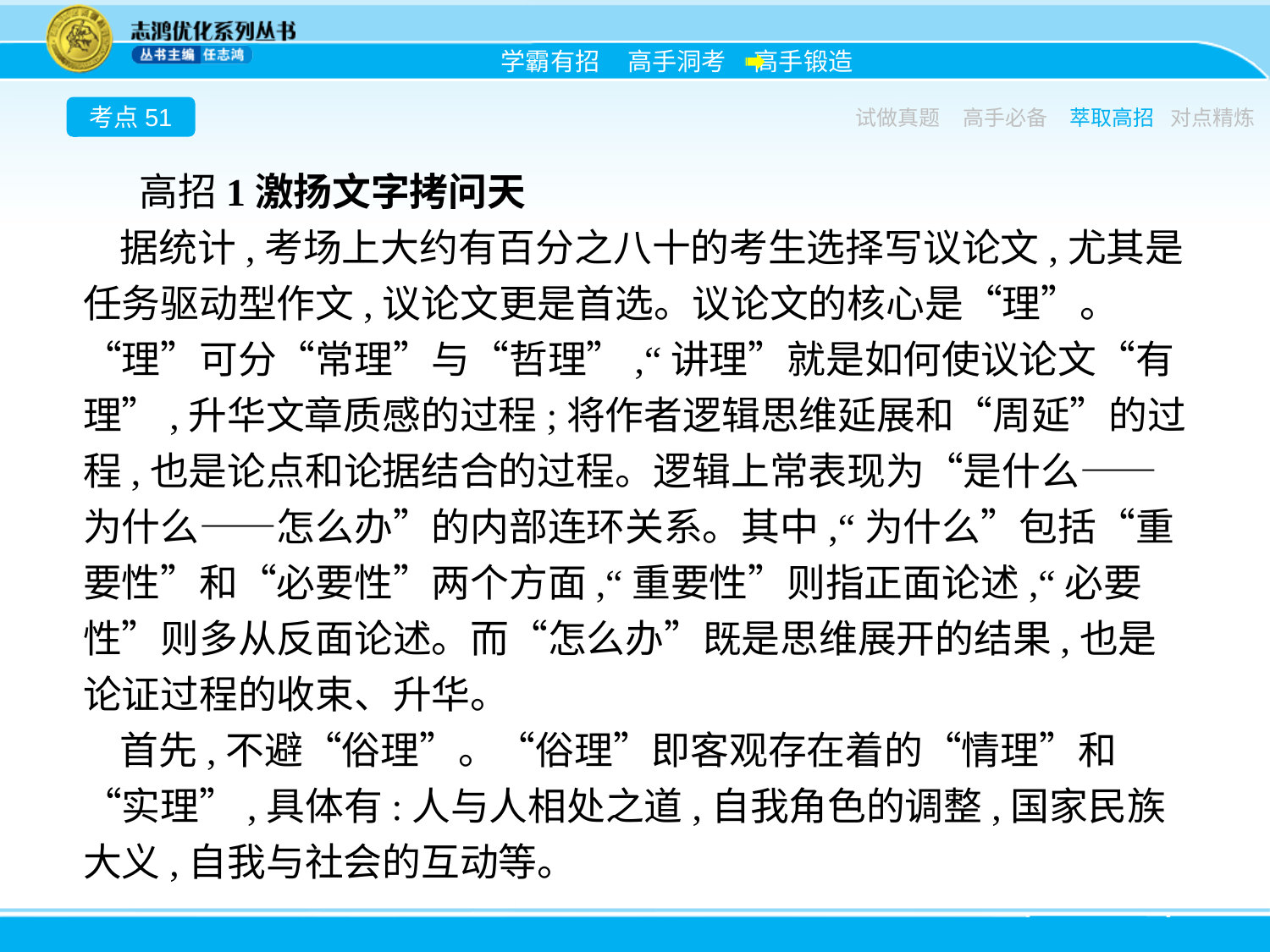

考点51
试做真题
高手必备
萃取高招
对点精炼
高招1激扬文字拷问天
据统计,考场上大约有百分之八十的考生选择写议论文,尤其是任务驱动型作文,议论文更是首选。议论文的核心是“理”。“理”可分“常理”与“哲理”,“讲理”就是如何使议论文“有理”,升华文章质感的过程;将作者逻辑思维延展和“周延”的过程,也是论点和论据结合的过程。逻辑上常表现为“是什么——为什么——怎么办”的内部连环关系。其中,“为什么”包括“重要性”和“必要性”两个方面,“重要性”则指正面论述,“必要性”则多从反面论述。而“怎么办”既是思维展开的结果,也是论证过程的收束、升华。
首先,不避“俗理”。“俗理”即客观存在着的“情理”和“实理”,具体有:人与人相处之道,自我角色的调整,国家民族大义,自我与社会的互动等。